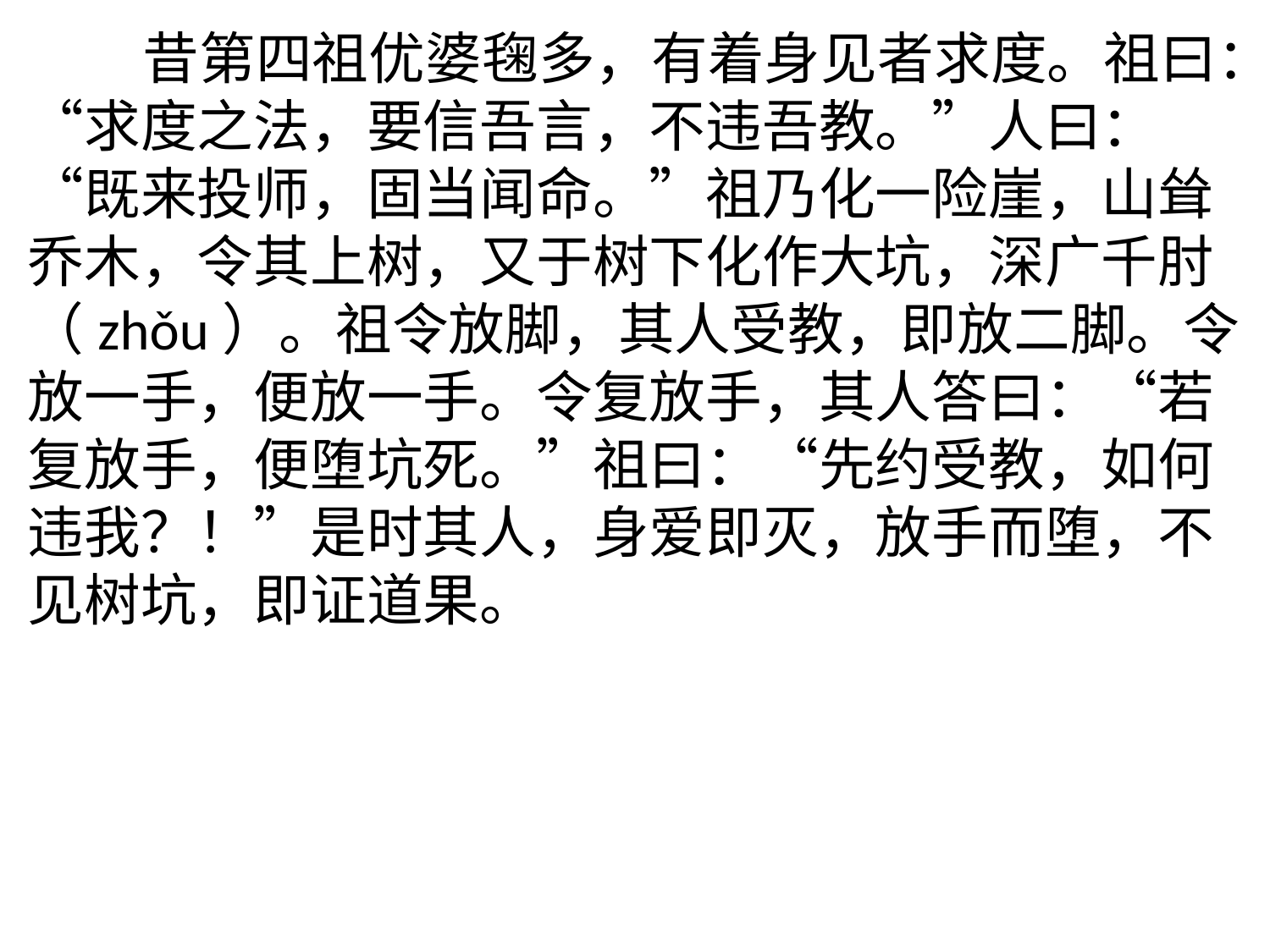

昔第四祖优婆毱多，有着身见者求度。祖曰：“求度之法，要信吾言，不违吾教。”人曰：“既来投师，固当闻命。”祖乃化一险崖，山耸乔木，令其上树，又于树下化作大坑，深广千肘（zhǒu）。祖令放脚，其人受教，即放二脚。令放一手，便放一手。令复放手，其人答曰：“若复放手，便堕坑死。”祖曰：“先约受教，如何违我？！”是时其人，身爱即灭，放手而堕，不见树坑，即证道果。